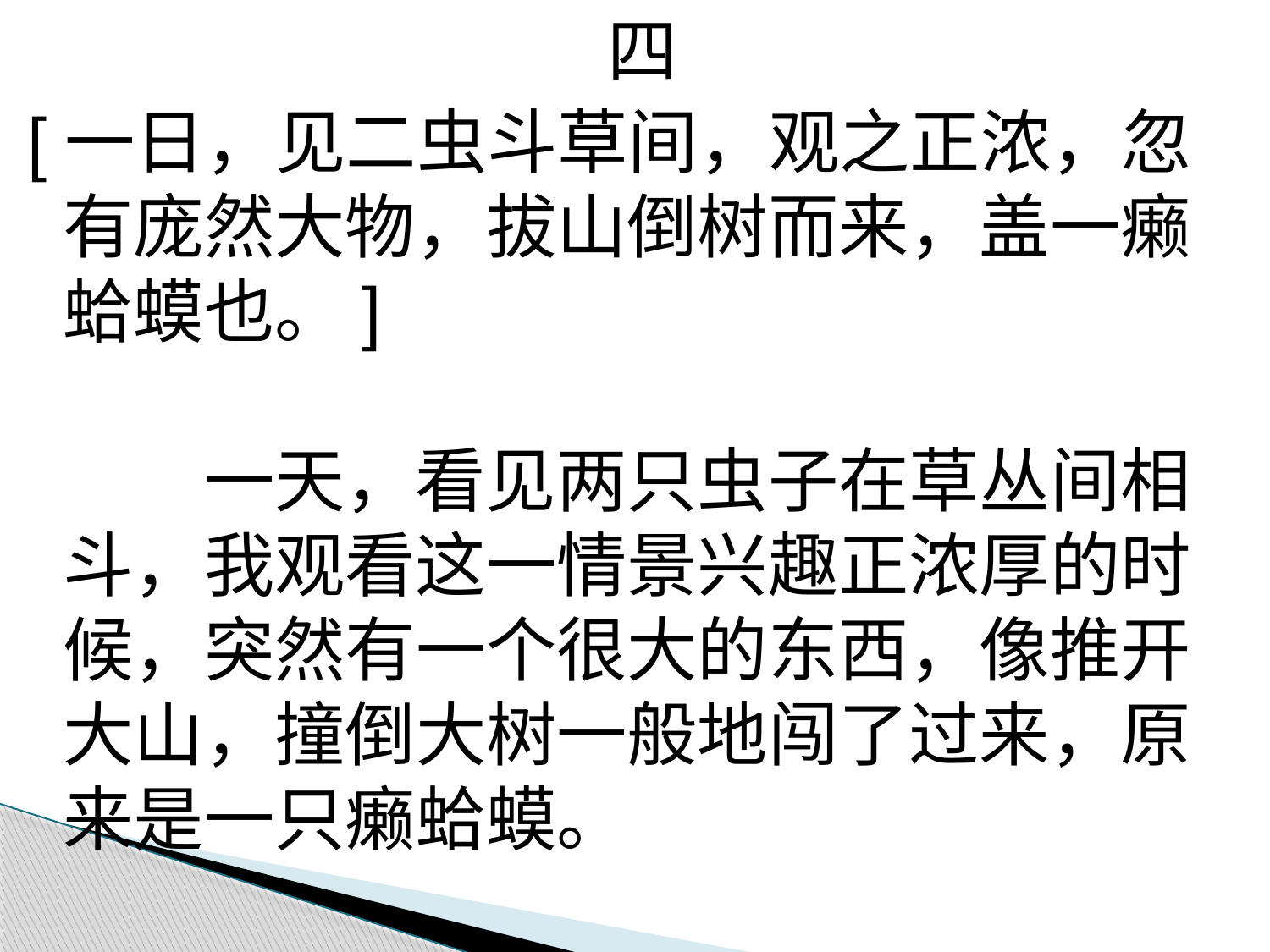

四
[一日，见二虫斗草间，观之正浓，忽有庞然大物，拔山倒树而来，盖一癞蛤蟆也。]
　　一天，看见两只虫子在草丛间相斗，我观看这一情景兴趣正浓厚的时候，突然有一个很大的东西，像推开大山，撞倒大树一般地闯了过来，原来是一只癞蛤蟆。